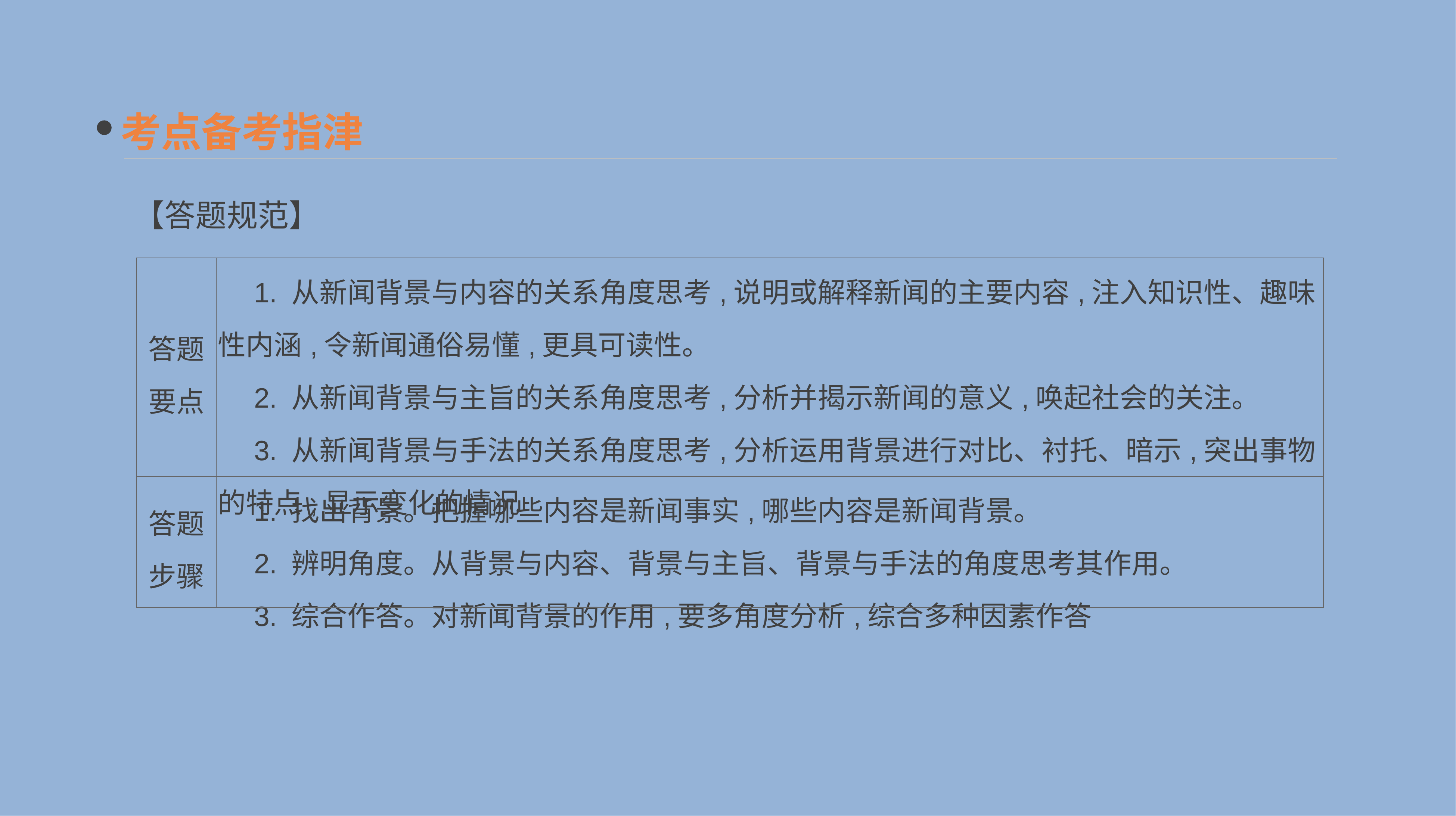

考点备考指津

【答题规范】
| 答题 要点 | 1. 从新闻背景与内容的关系角度思考,说明或解释新闻的主要内容,注入知识性、趣味性内涵,令新闻通俗易懂,更具可读性。 　2. 从新闻背景与主旨的关系角度思考,分析并揭示新闻的意义,唤起社会的关注。 　3. 从新闻背景与手法的关系角度思考,分析运用背景进行对比、衬托、暗示,突出事物的特点,显示变化的情况 |
| --- | --- |
| 答题 步骤 | 1. 找出背景。把握哪些内容是新闻事实,哪些内容是新闻背景。 　2. 辨明角度。从背景与内容、背景与主旨、背景与手法的角度思考其作用。 　3. 综合作答。对新闻背景的作用,要多角度分析,综合多种因素作答 |